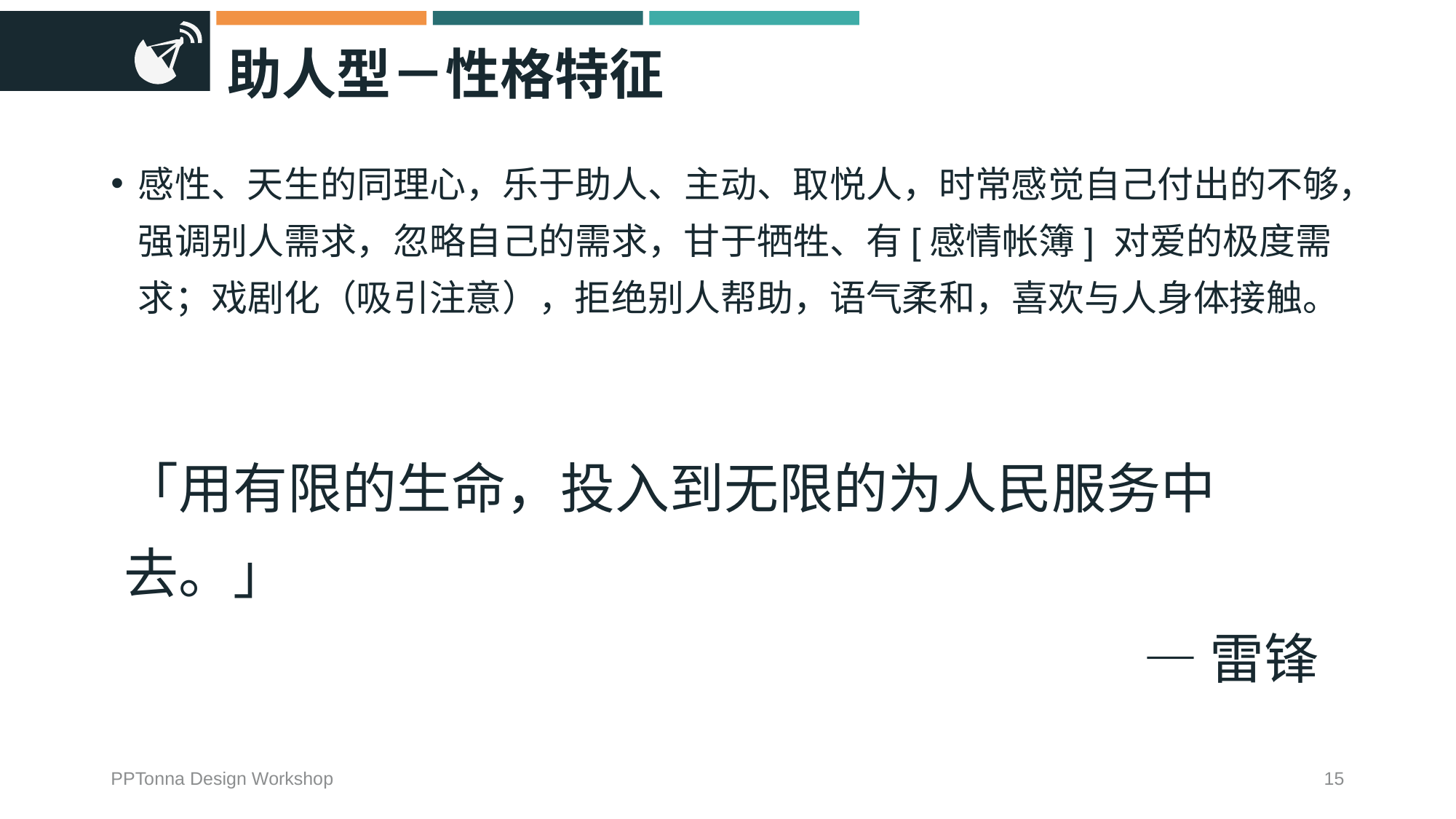

# 助人型－性格特征
感性、天生的同理心，乐于助人、主动、取悦人，时常感觉自己付出的不够，强调别人需求，忽略自己的需求，甘于牺牲、有[感情帐簿] 对爱的极度需求；戏剧化（吸引注意），拒绝别人帮助，语气柔和，喜欢与人身体接触。

「用有限的生命，投入到无限的为人民服务中去。」
　　　                 　　　— 雷锋
PPTonna Design Workshop
15